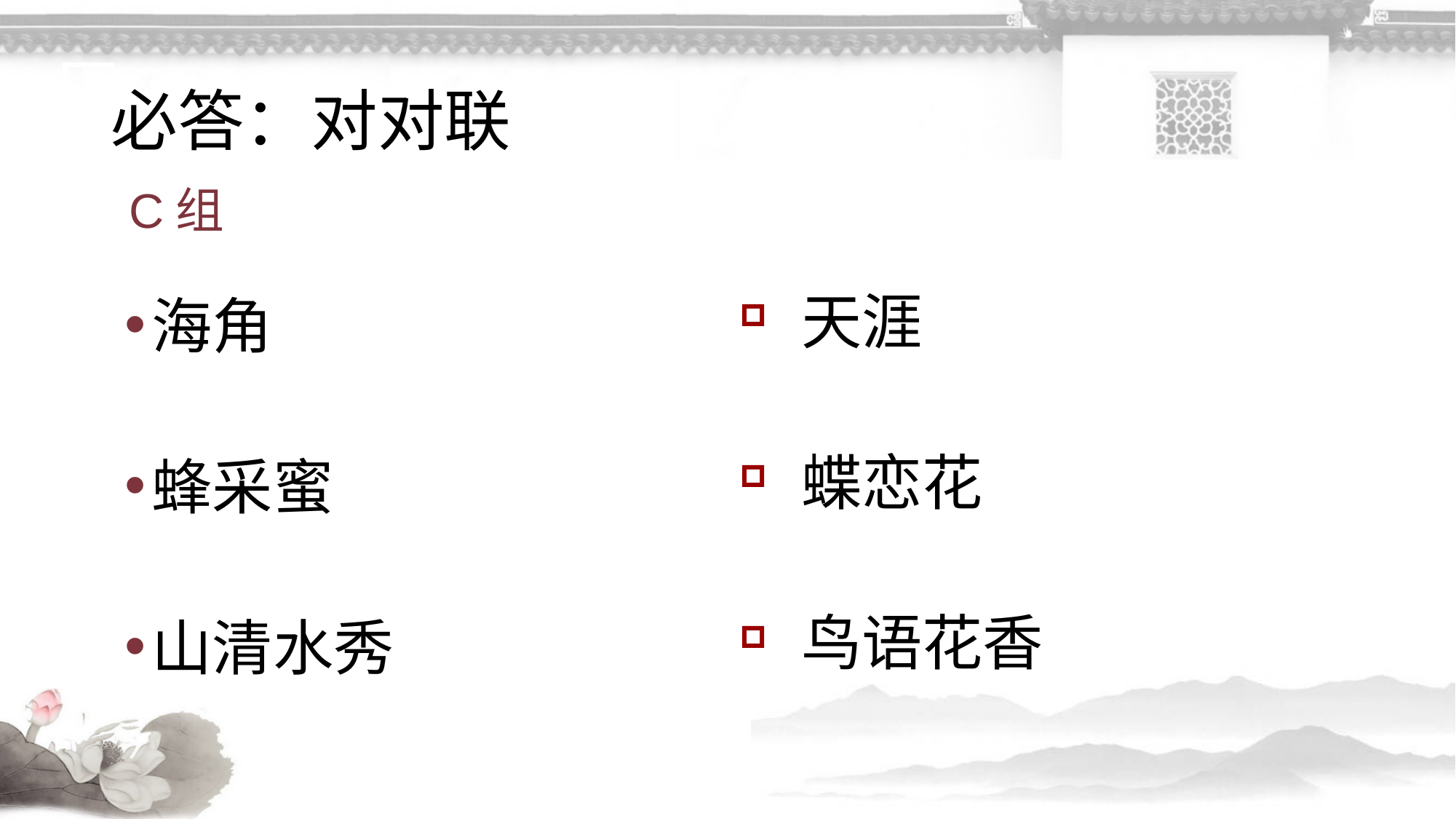

# 必答：对对联
C组
天涯
蝶恋花
鸟语花香
海角
蜂采蜜
山清水秀